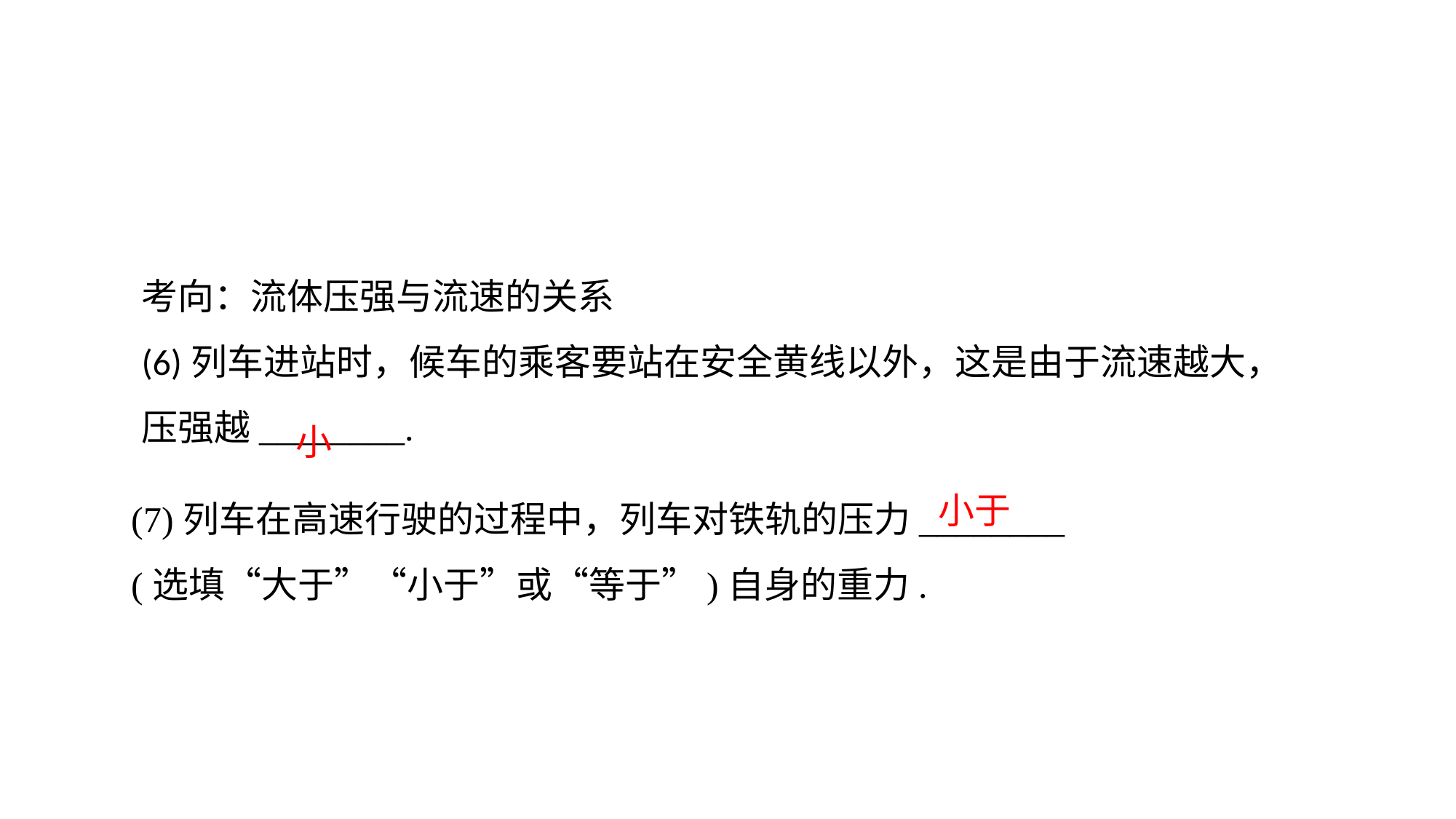

考向：流体压强与流速的关系(6)列车进站时，候车的乘客要站在安全黄线以外，这是由于流速越大，压强越________.
小
(7)列车在高速行驶的过程中，列车对铁轨的压力________
(选填“大于”“小于”或“等于”)自身的重力.
小于